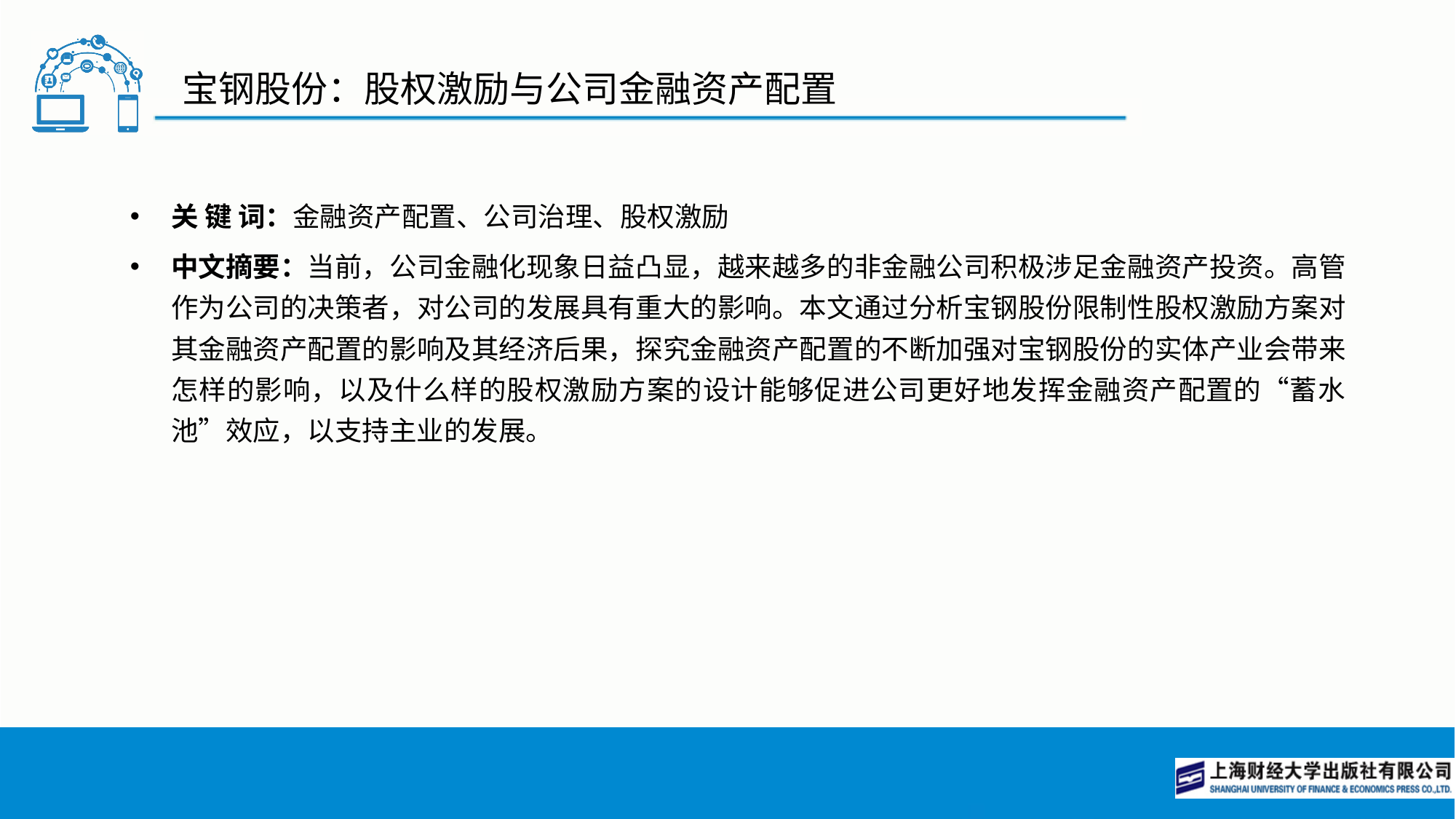

# 宝钢股份：股权激励与公司金融资产配置
关 键 词：金融资产配置、公司治理、股权激励
中文摘要：当前，公司金融化现象日益凸显，越来越多的非金融公司积极涉足金融资产投资。高管作为公司的决策者，对公司的发展具有重大的影响。本文通过分析宝钢股份限制性股权激励方案对其金融资产配置的影响及其经济后果，探究金融资产配置的不断加强对宝钢股份的实体产业会带来怎样的影响，以及什么样的股权激励方案的设计能够促进公司更好地发挥金融资产配置的“蓄水池”效应，以支持主业的发展。